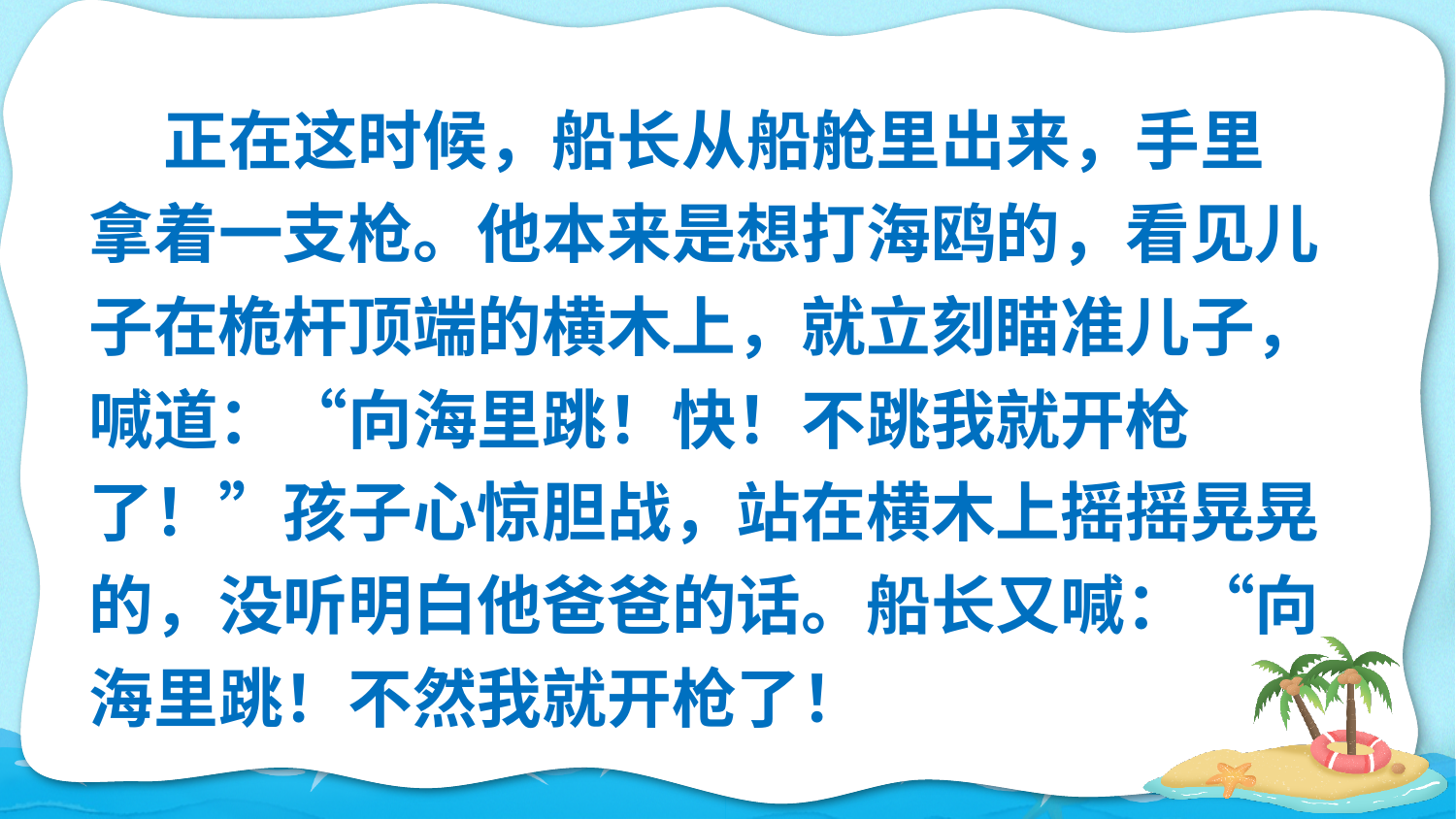

正在这时候，船长从船舱里出来，手里拿着一支枪。他本来是想打海鸥的，看见儿子在桅杆顶端的横木上，就立刻瞄准儿子，喊道：“向海里跳！快！不跳我就开枪了！”孩子心惊胆战，站在横木上摇摇晃晃的，没听明白他爸爸的话。船长又喊：“向海里跳！不然我就开枪了！